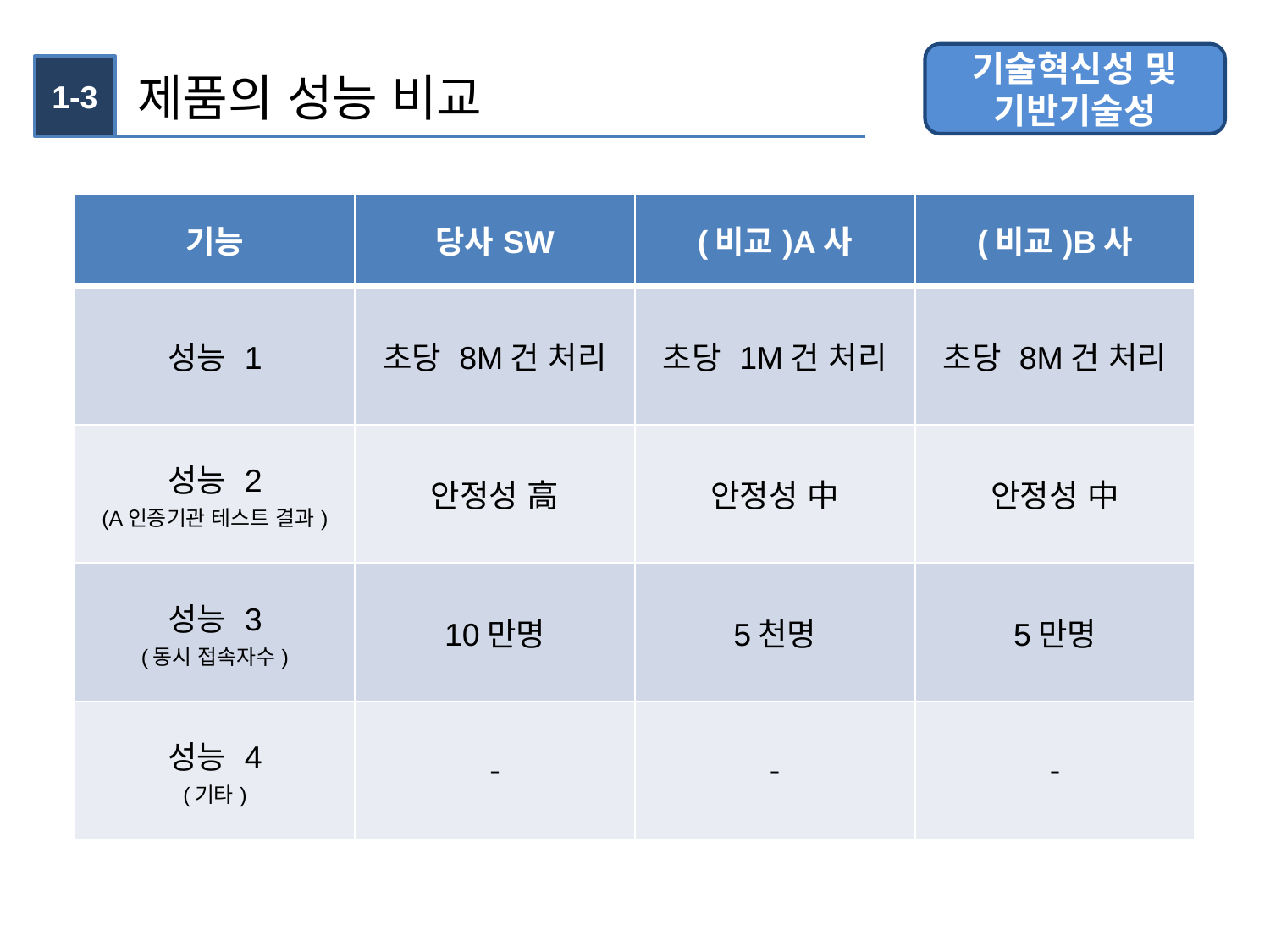

기술혁신성 및
기반기술성
1-3
제품의 성능 비교
| 기능 | 당사SW | (비교)A사 | (비교)B사 |
| --- | --- | --- | --- |
| 성능 1 | 초당 8M건 처리 | 초당 1M건 처리 | 초당 8M건 처리 |
| 성능 2 (A인증기관 테스트 결과) | 안정성 高 | 안정성 中 | 안정성 中 |
| 성능 3 (동시 접속자수) | 10만명 | 5천명 | 5만명 |
| 성능 4 (기타) | - | - | - |